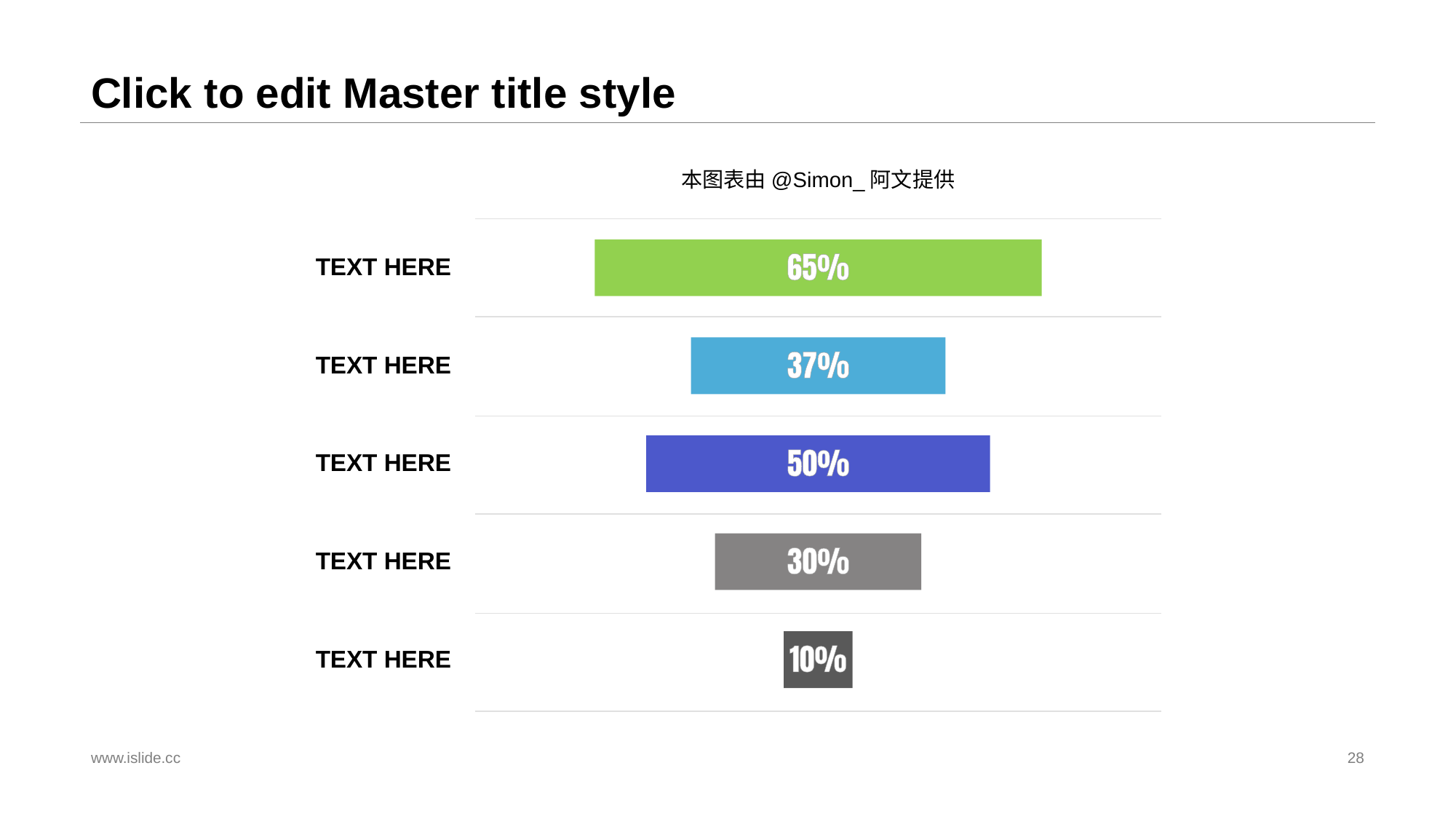

# Click to edit Master title style
本图表由@Simon_阿文提供

TEXT HERE

65%
TEXT HERE

37%
TEXT HERE

50%
TEXT HERE

30%
TEXT HERE

10%
www.islide.cc
28